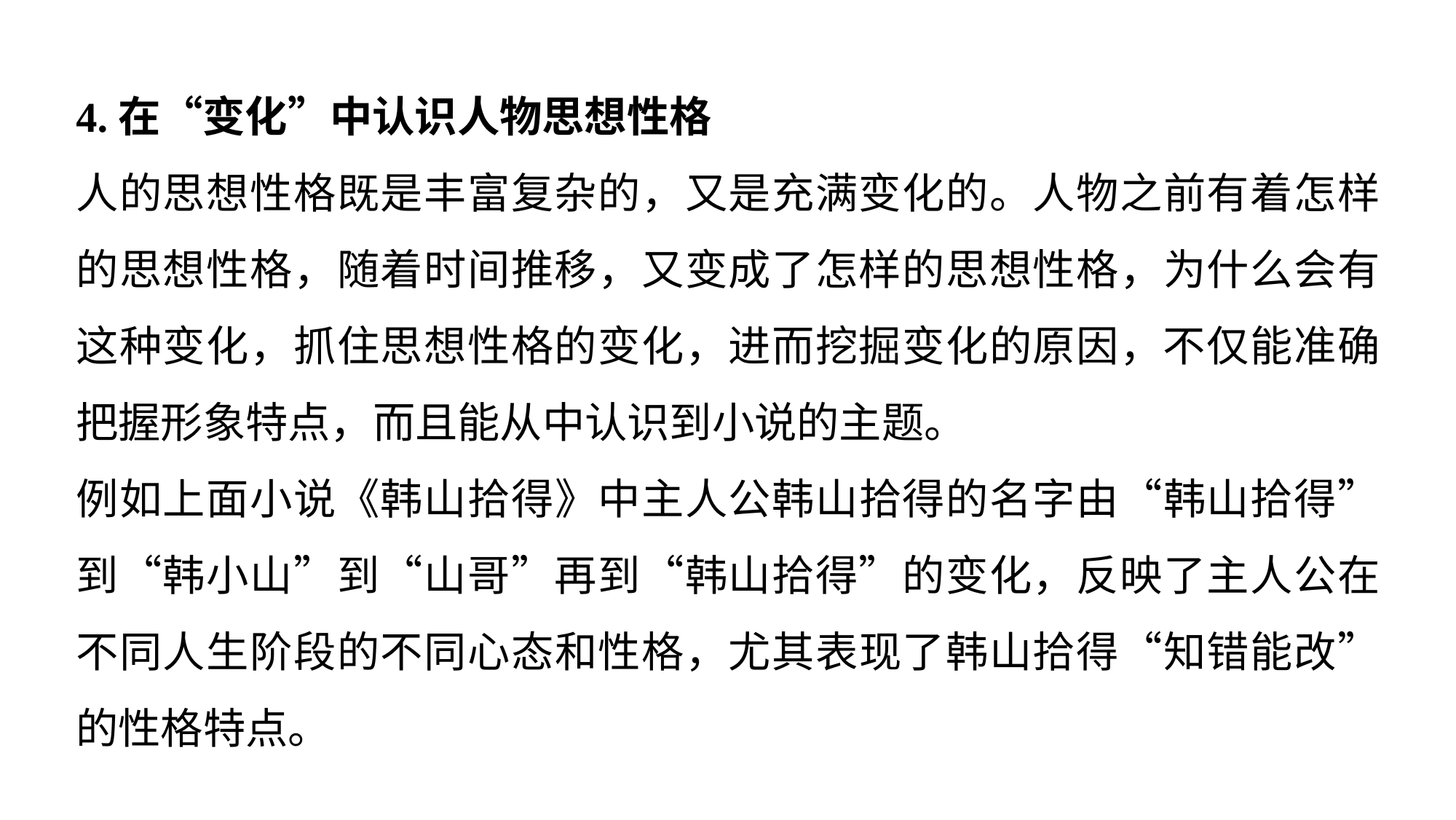

4.在“变化”中认识人物思想性格
人的思想性格既是丰富复杂的，又是充满变化的。人物之前有着怎样的思想性格，随着时间推移，又变成了怎样的思想性格，为什么会有这种变化，抓住思想性格的变化，进而挖掘变化的原因，不仅能准确把握形象特点，而且能从中认识到小说的主题。
例如上面小说《韩山拾得》中主人公韩山拾得的名字由“韩山拾得”到“韩小山”到“山哥”再到“韩山拾得”的变化，反映了主人公在不同人生阶段的不同心态和性格，尤其表现了韩山拾得“知错能改”的性格特点。